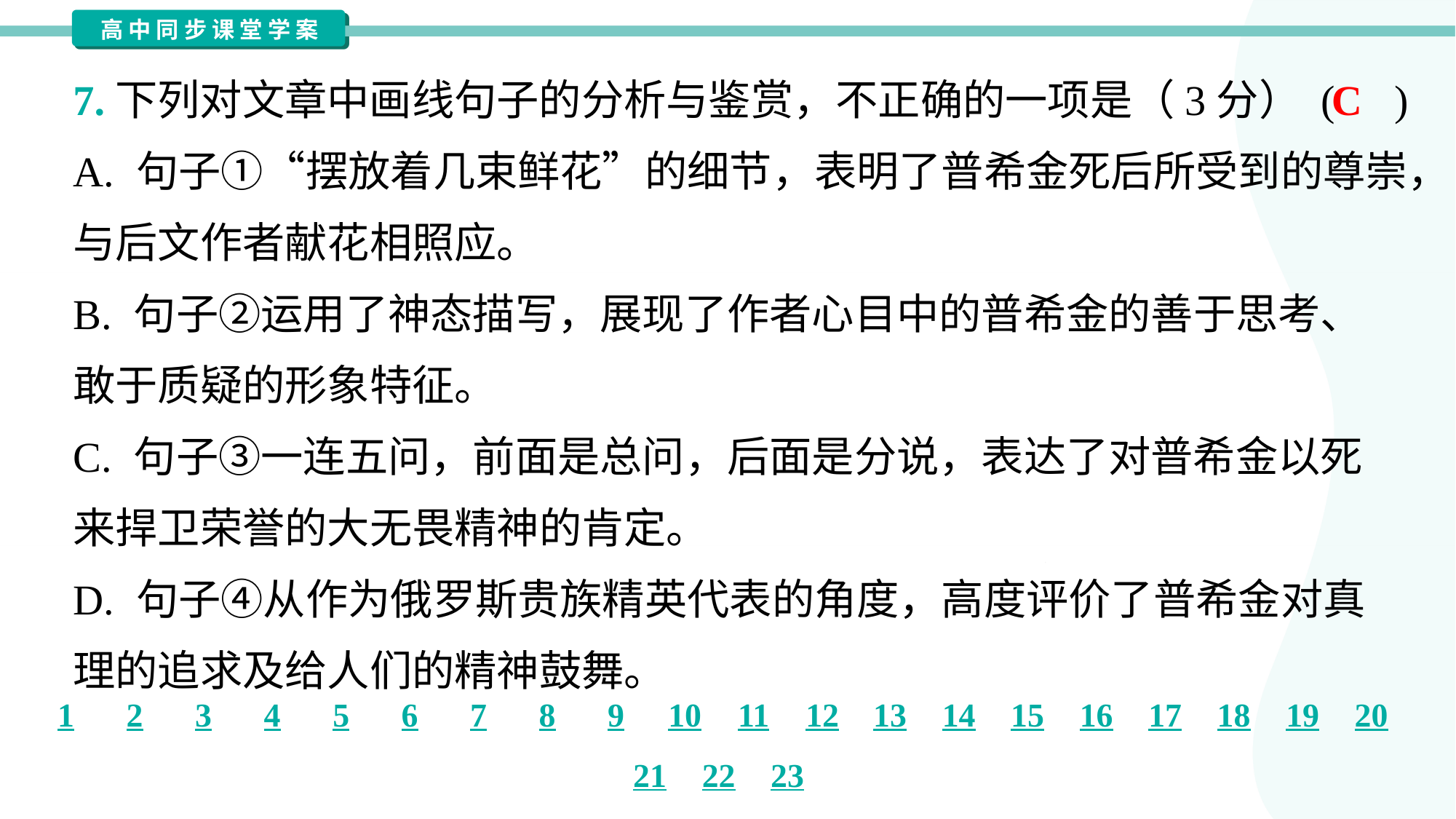

7.下列对文章中画线句子的分析与鉴赏，不正确的一项是（3分） (     )
C
A. 句子①“摆放着几束鲜花”的细节，表明了普希金死后所受到的尊崇，
与后文作者献花相照应。
B. 句子②运用了神态描写，展现了作者心目中的普希金的善于思考、
敢于质疑的形象特征。
C. 句子③一连五问，前面是总问，后面是分说，表达了对普希金以死
来捍卫荣誉的大无畏精神的肯定。
D. 句子④从作为俄罗斯贵族精英代表的角度，高度评价了普希金对真
理的追求及给人们的精神鼓舞。